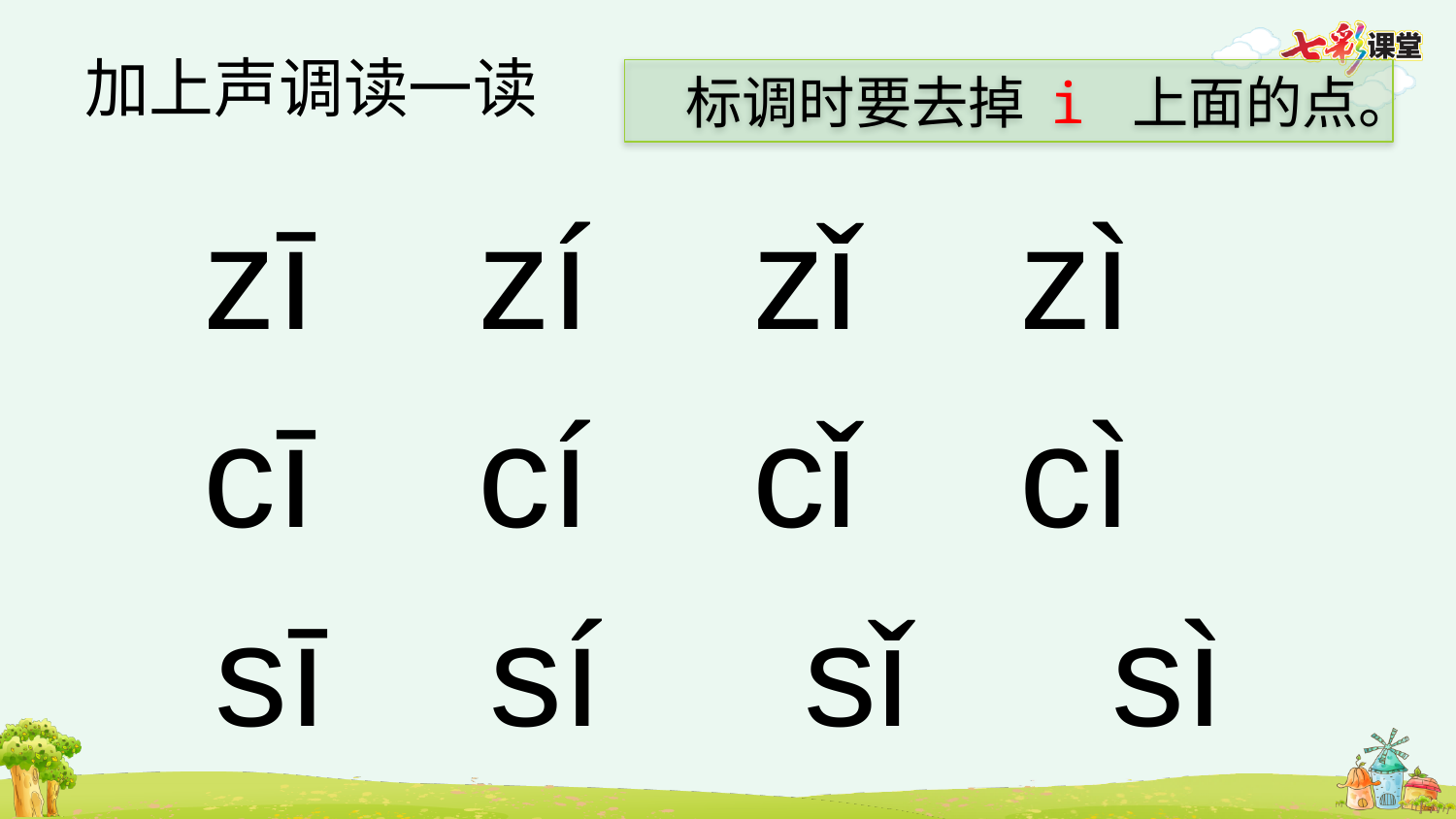

加上声调读一读
 标调时要去掉 i 上面的点。
zī    zí    zǐ    zì
cī    cí    cǐ    cì
sī    sí     sǐ     sì